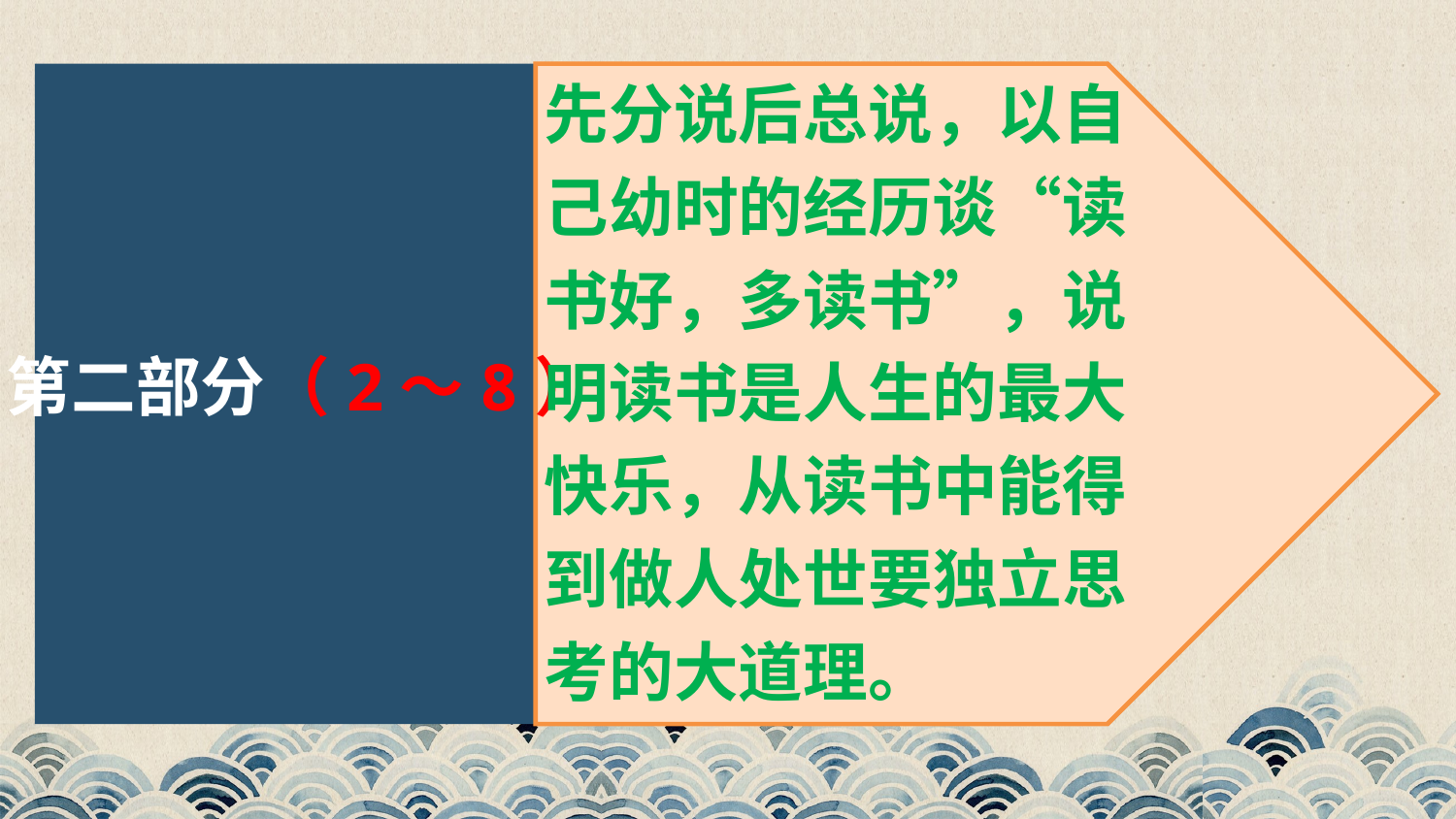

先分说后总说，以自己幼时的经历谈“读书好，多读书”，说明读书是人生的最大快乐，从读书中能得到做人处世要独立思考的大道理。

第二部分（2～8）